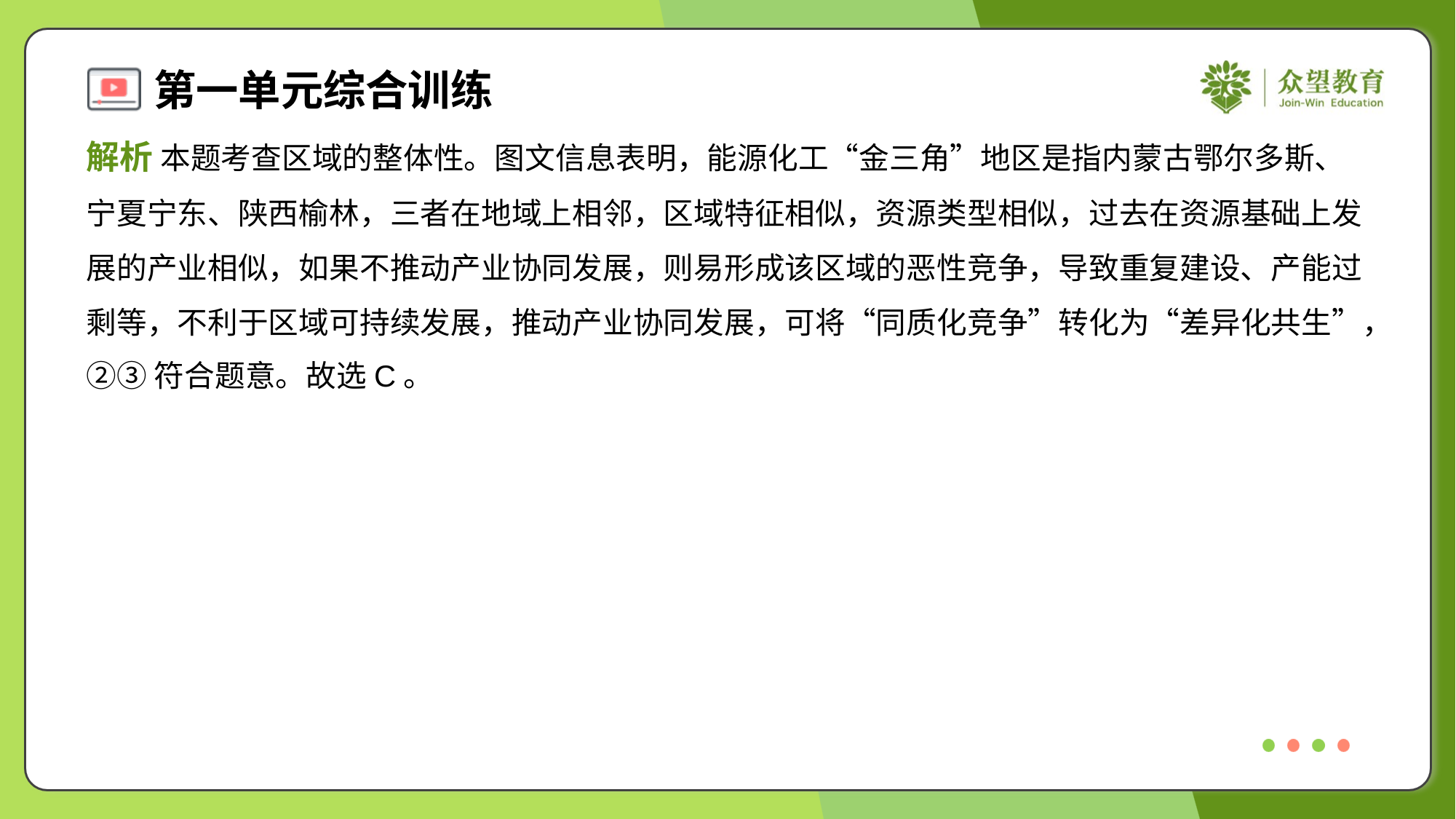

解析 本题考查区域的整体性。图文信息表明，能源化工“金三角”地区是指内蒙古鄂尔多斯、
宁夏宁东、陕西榆林，三者在地域上相邻，区域特征相似，资源类型相似，过去在资源基础上发
展的产业相似，如果不推动产业协同发展，则易形成该区域的恶性竞争，导致重复建设、产能过
剩等，不利于区域可持续发展，推动产业协同发展，可将“同质化竞争”转化为“差异化共生”，
②③符合题意。故选C。